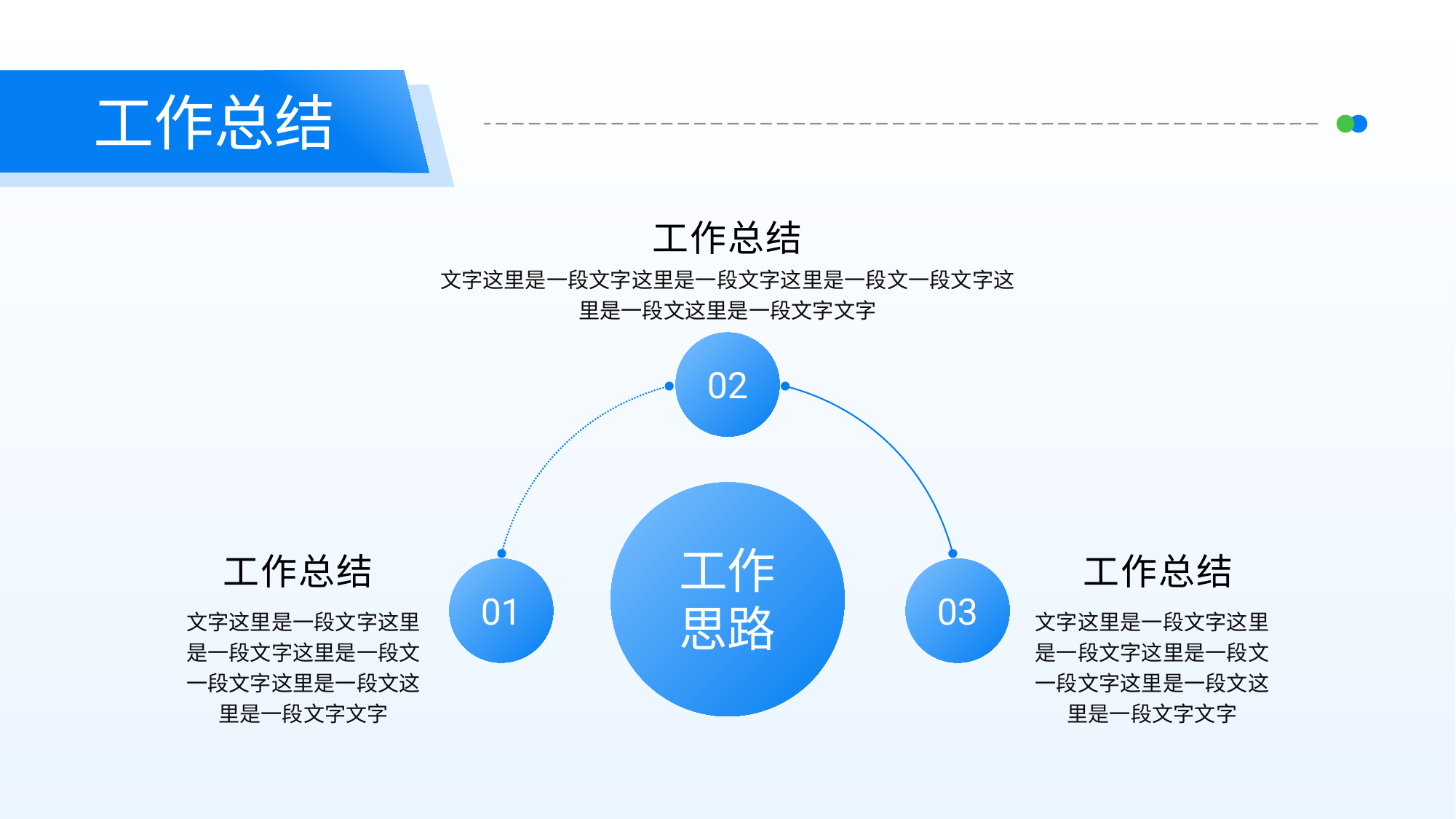

工作总结

工作总结
文字这里是一段文字这里是一段文字这里是一段文一段文字这里是一段文这里是一段文字文字

02

工作
思路
工作总结
工作总结

01
03
文字这里是一段文字这里是一段文字这里是一段文一段文字这里是一段文这里是一段文字文字
文字这里是一段文字这里是一段文字这里是一段文一段文字这里是一段文这里是一段文字文字